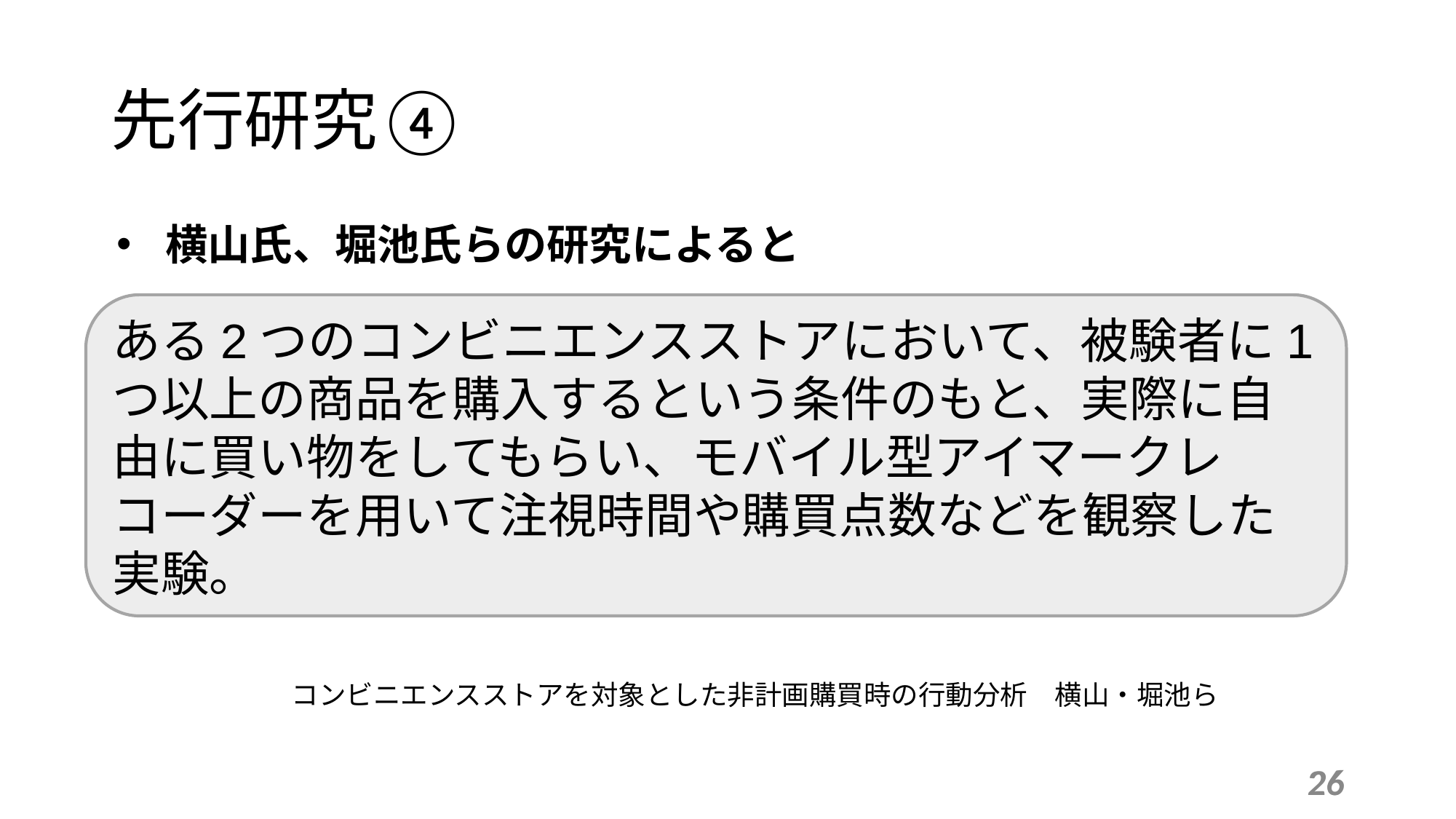

先行研究④
横山氏、堀池氏らの研究によると
ある2つのコンビニエンスストアにおいて、被験者に1つ以上の商品を購入するという条件のもと、実際に自由に買い物をしてもらい、モバイル型アイマークレコーダーを用いて注視時間や購買点数などを観察した実験。
コンビニエンスストアを対象とした非計画購買時の行動分析　横山・堀池ら
26
26